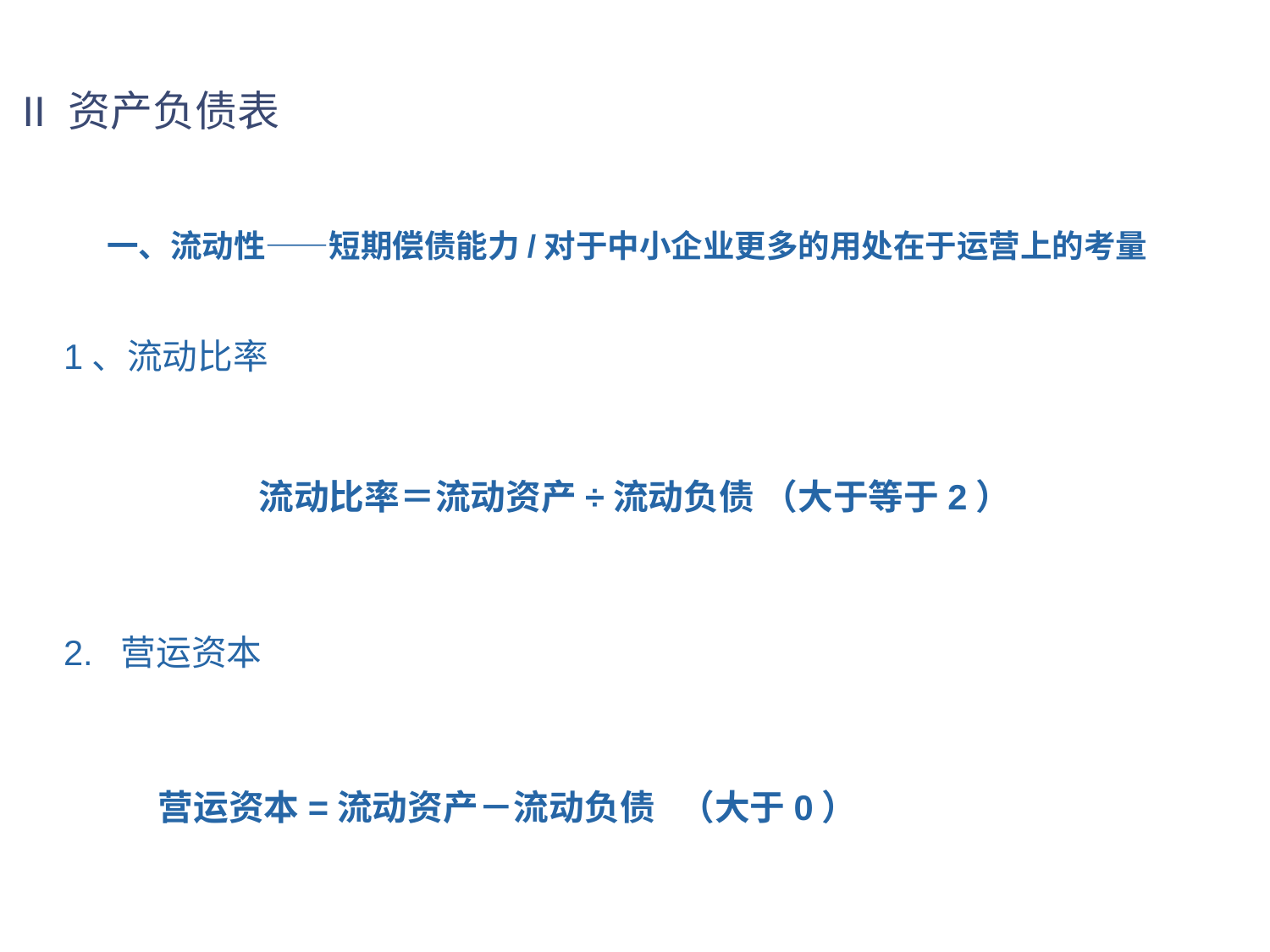

II 资产负债表
     一、流动性——短期偿债能力/对于中小企业更多的用处在于运营上的考量
1、流动比率
流动比率＝流动资产÷流动负债 （大于等于2）

2.  营运资本

           营运资本=流动资产－流动负债   （大于0）